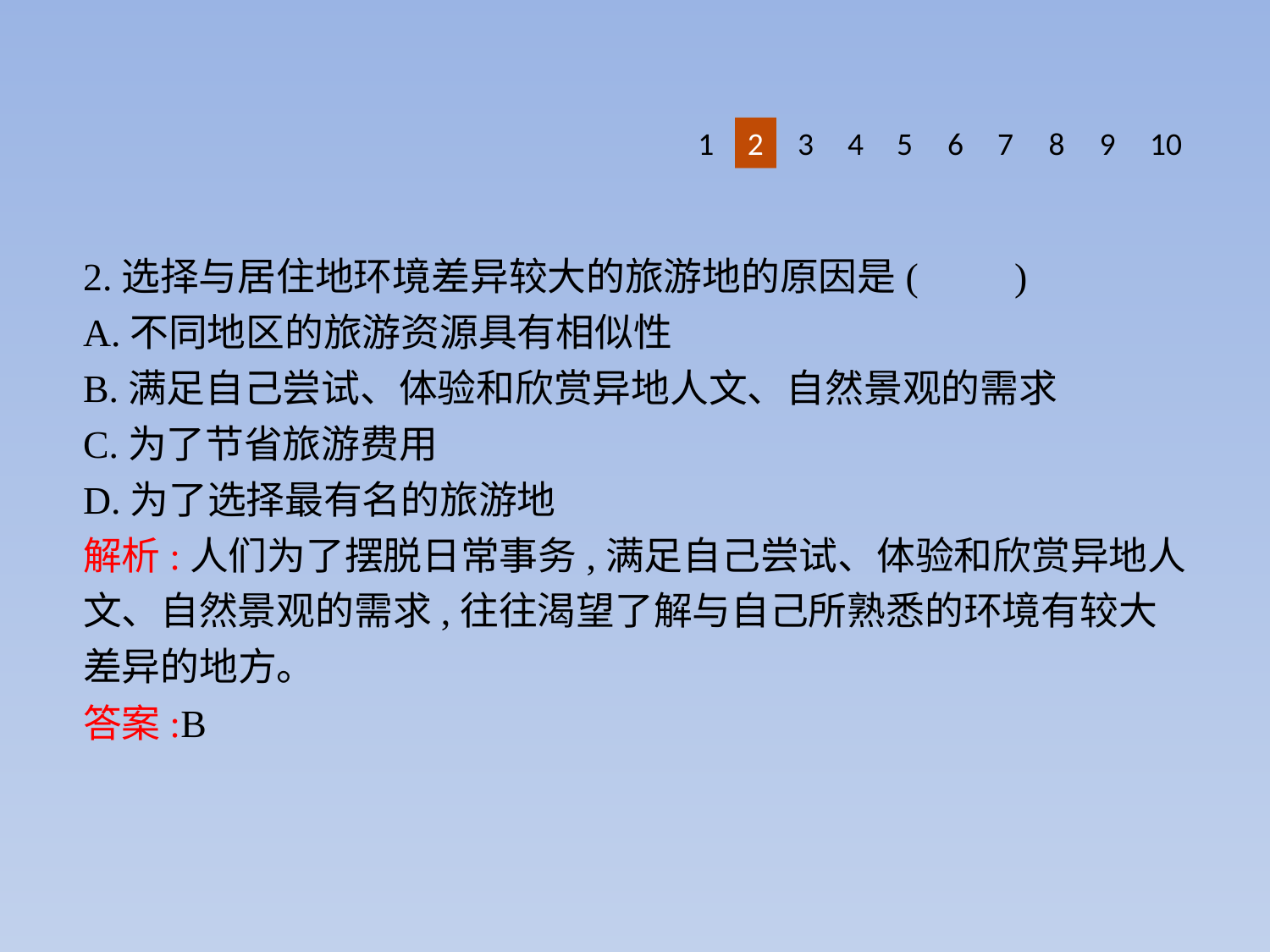

8
9
1
2
3
4
5
6
10
7
2.选择与居住地环境差异较大的旅游地的原因是(　　)
A.不同地区的旅游资源具有相似性
B.满足自己尝试、体验和欣赏异地人文、自然景观的需求
C.为了节省旅游费用
D.为了选择最有名的旅游地
解析:人们为了摆脱日常事务,满足自己尝试、体验和欣赏异地人文、自然景观的需求,往往渴望了解与自己所熟悉的环境有较大差异的地方。
答案:B